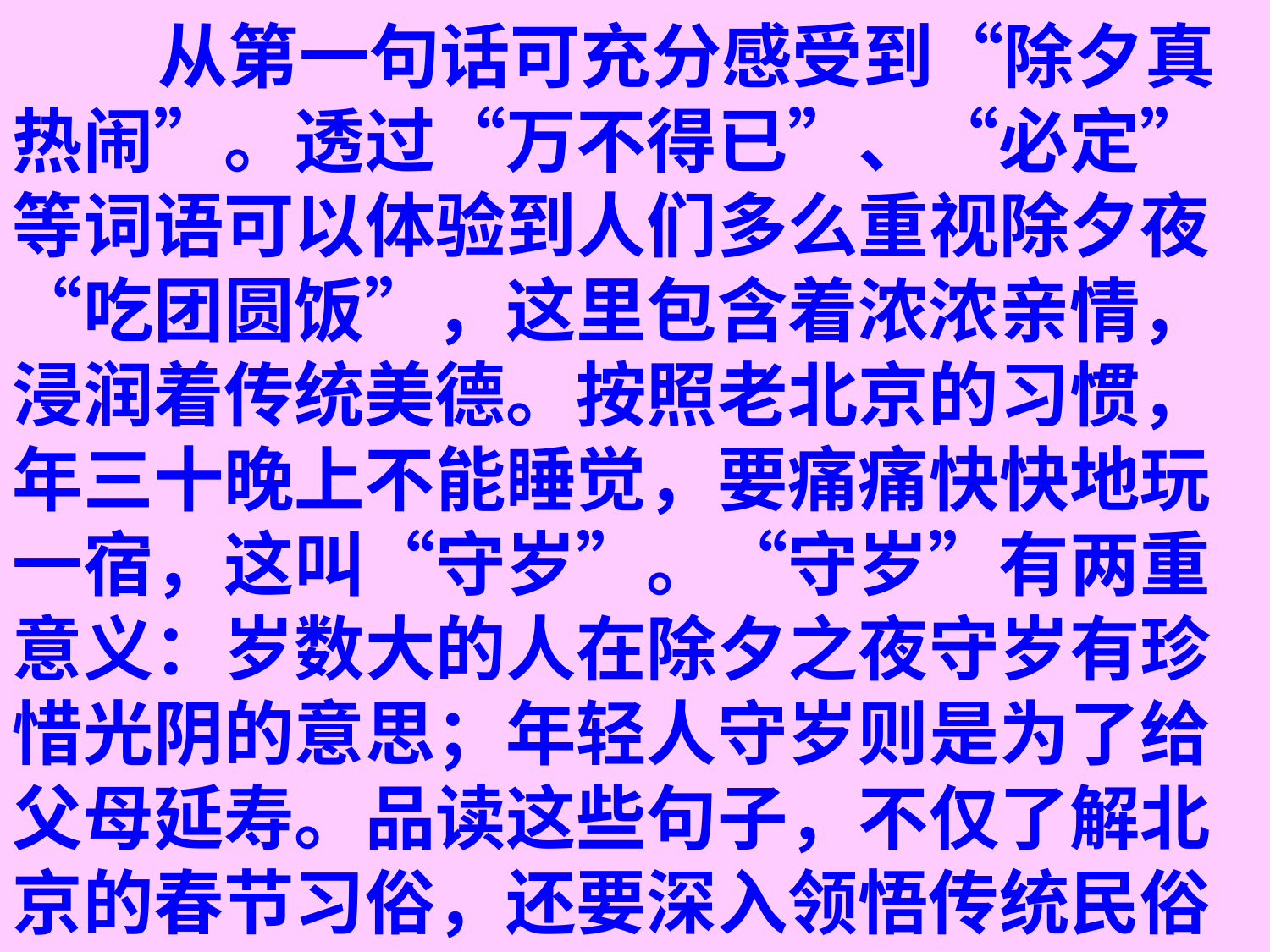

从第一句话可充分感受到“除夕真热闹”。透过“万不得已”、“必定”等词语可以体验到人们多么重视除夕夜“吃团圆饭”，这里包含着浓浓亲情，浸润着传统美德。按照老北京的习惯，年三十晚上不能睡觉，要痛痛快快地玩一宿，这叫“守岁”。“守岁”有两重意义：岁数大的人在除夕之夜守岁有珍惜光阴的意思；年轻人守岁则是为了给父母延寿。品读这些句子，不仅了解北京的春节习俗，还要深入领悟传统民俗文化的丰富内涵。